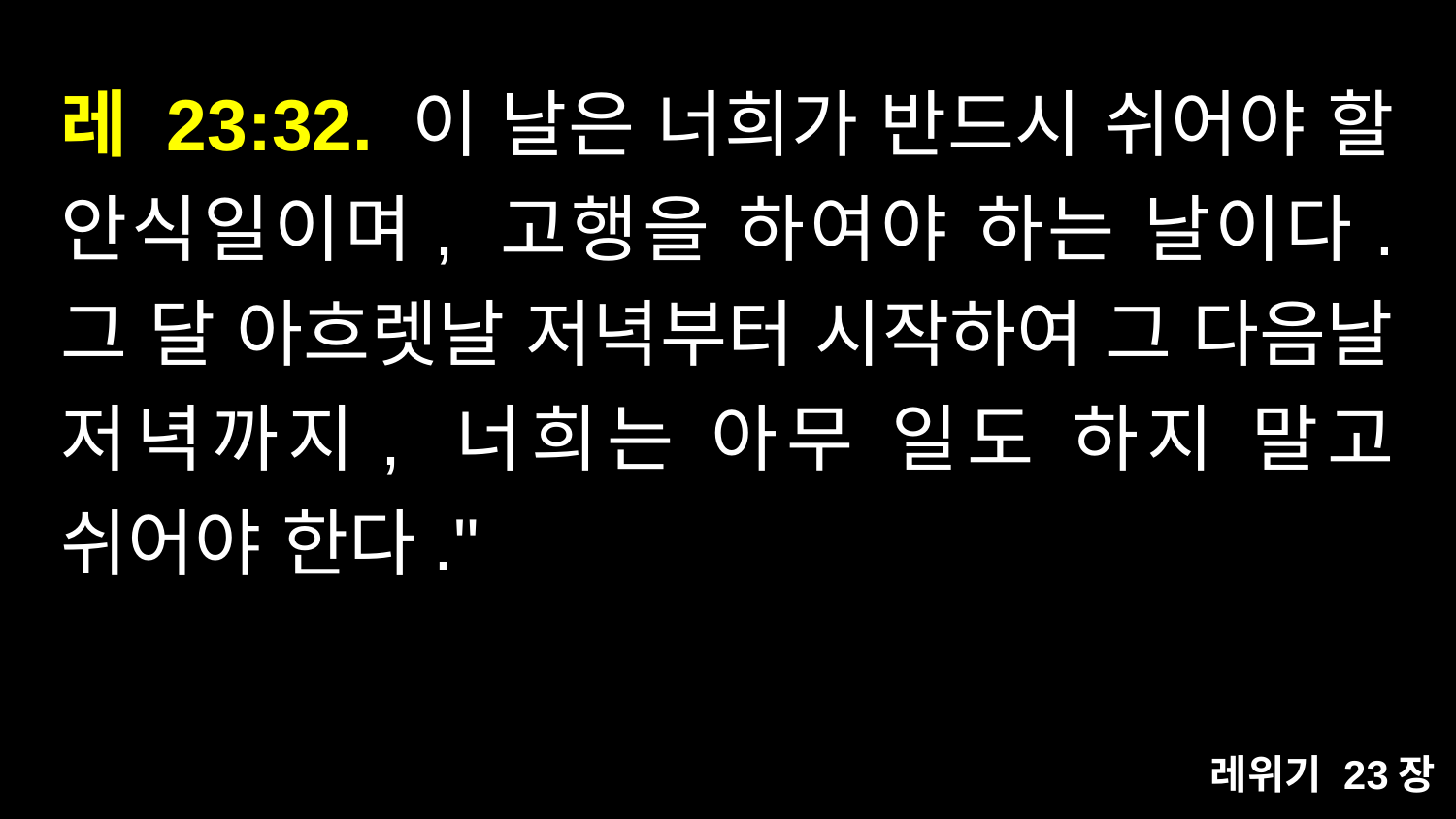

# 레 23:32. 이 날은 너희가 반드시 쉬어야 할 안식일이며, 고행을 하여야 하는 날이다. 그 달 아흐렛날 저녁부터 시작하여 그 다음날 저녁까지, 너희는 아무 일도 하지 말고 쉬어야 한다."
레위기 23장